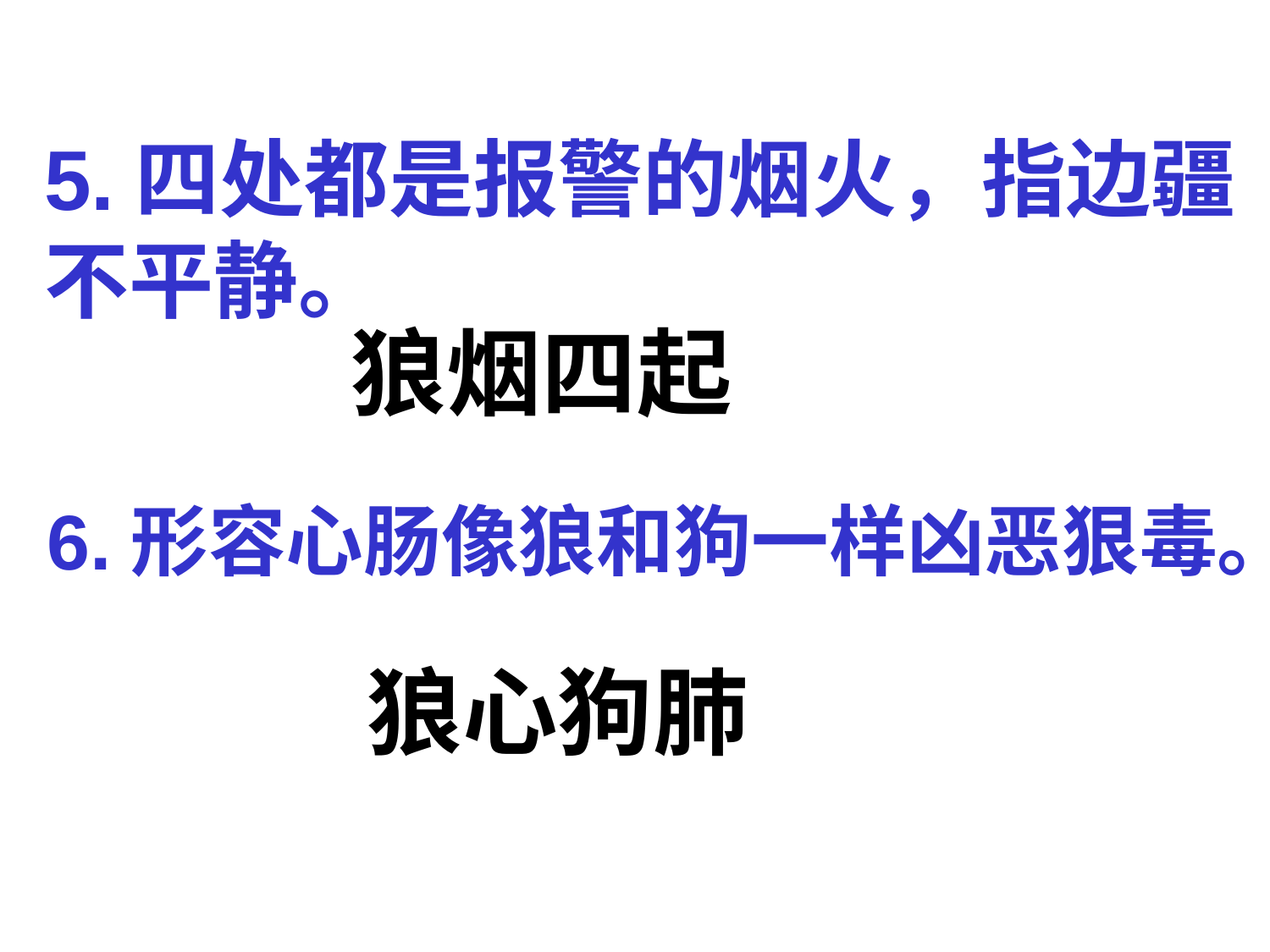

5.四处都是报警的烟火，指边疆不平静。
狼烟四起
6.形容心肠像狼和狗一样凶恶狠毒。
狼心狗肺